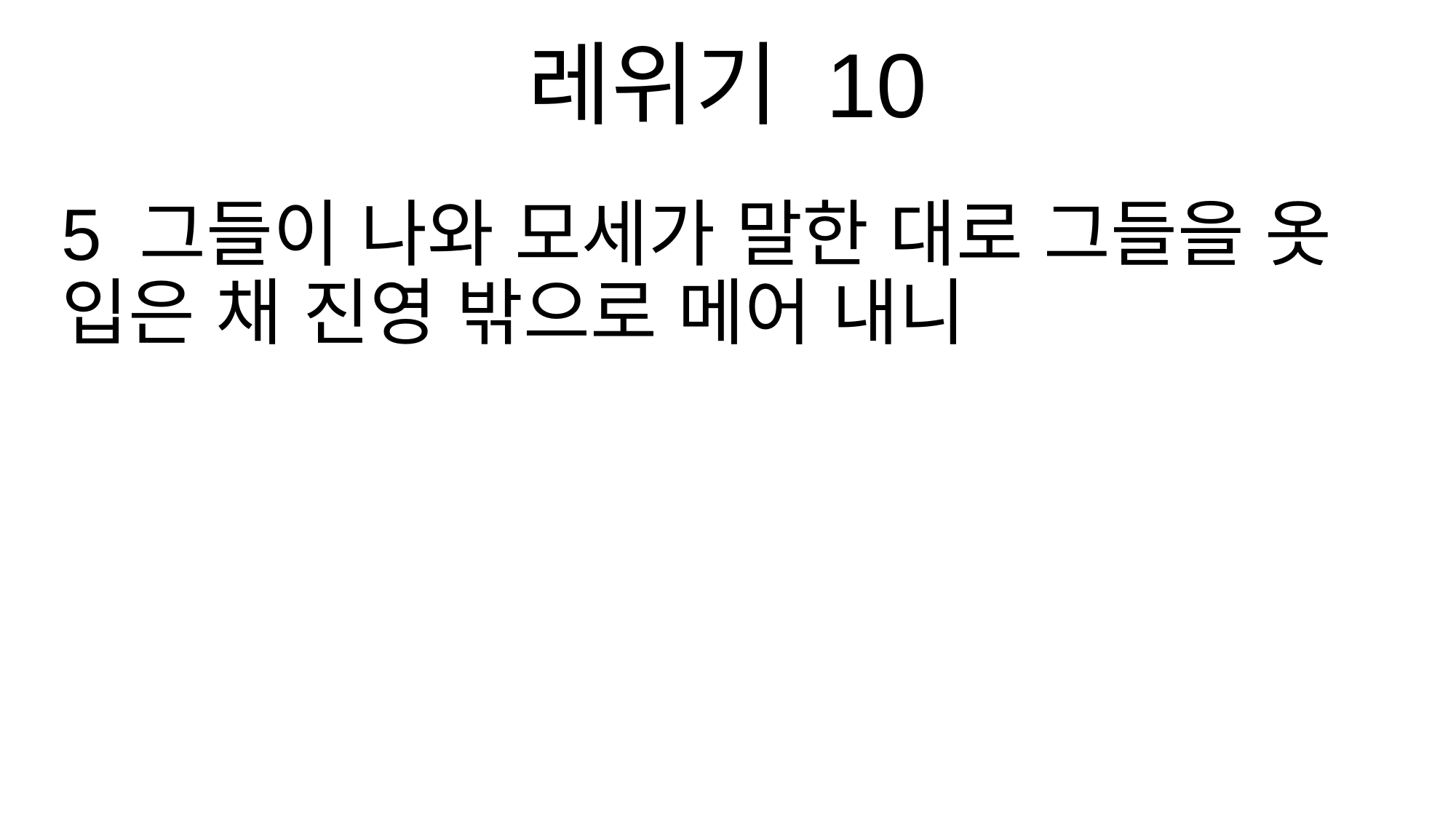

레위기 10
5 그들이 나와 모세가 말한 대로 그들을 옷 입은 채 진영 밖으로 메어 내니